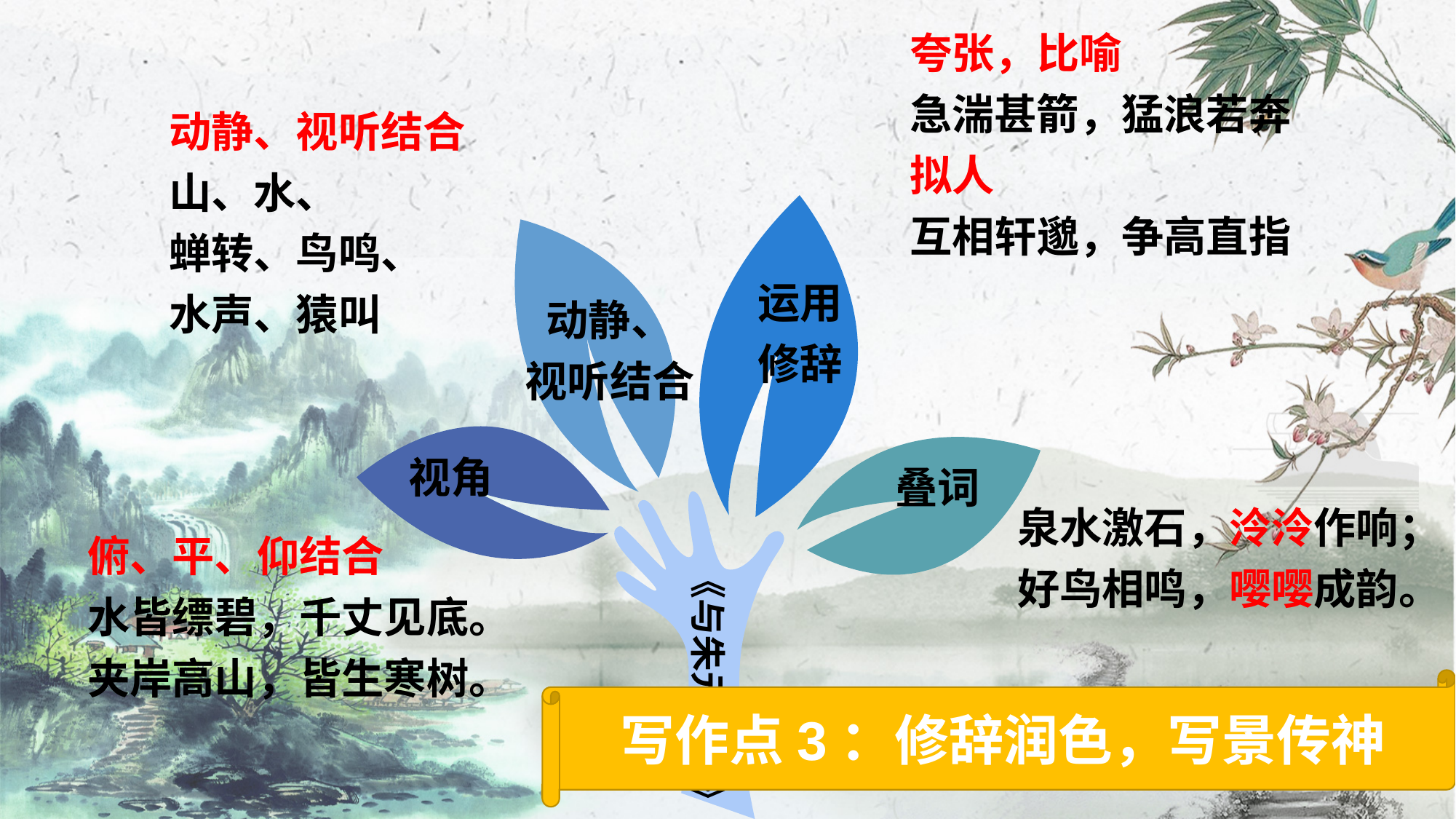

夸张，比喻
急湍甚箭，猛浪若奔
拟人
互相轩邈，争高直指

运用修辞
叠词
泉水激石，泠泠作响；
好鸟相鸣，嘤嘤成韵。
动静、视听结合
山、水、
蝉转、鸟鸣、
水声、猿叫
动静、
视听结合
视角
俯、平、仰结合
水皆缥碧，千丈见底。
夹岸高山，皆生寒树。

《与朱元思书》
写作点3：修辞润色，写景传神